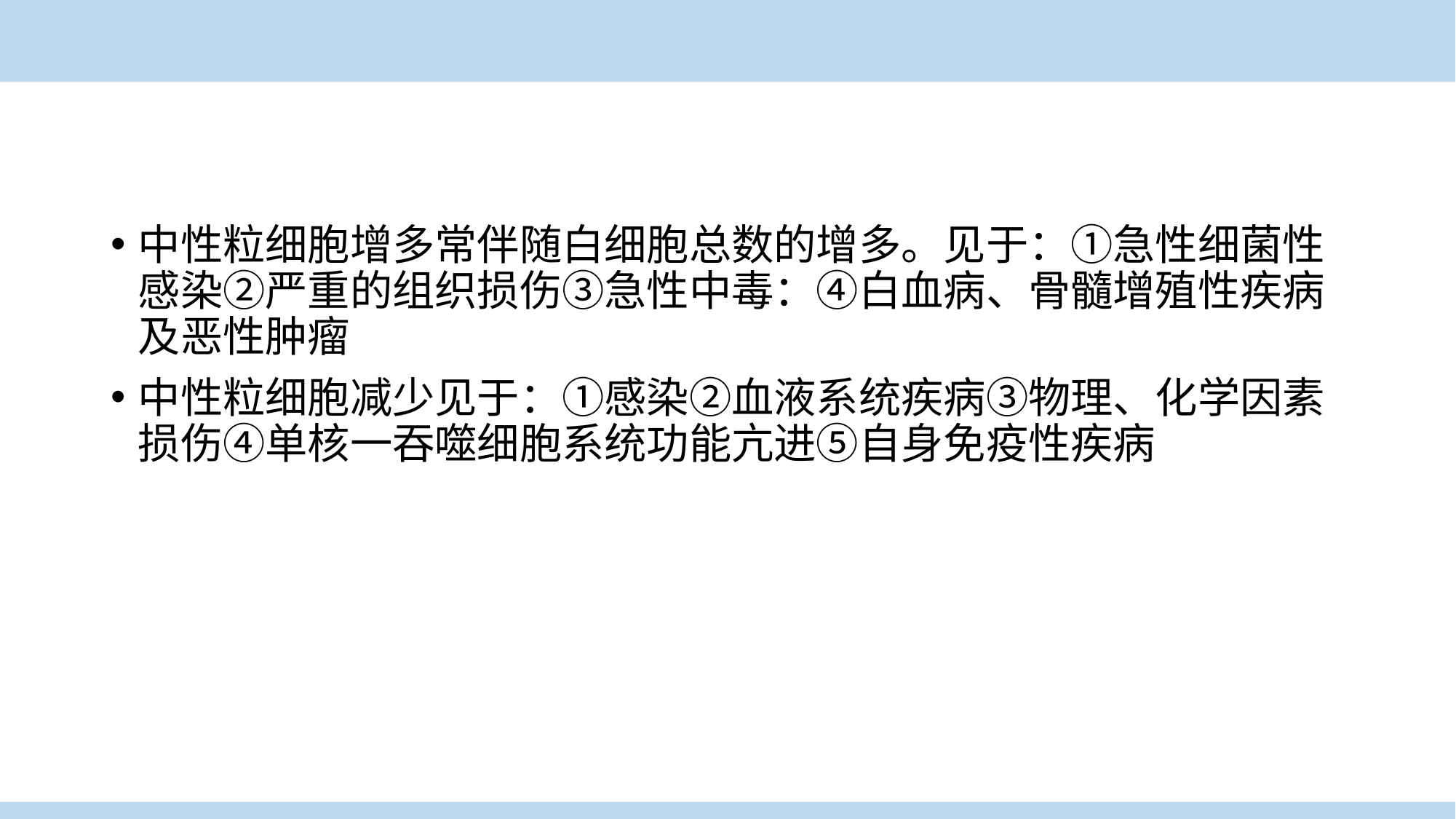

中性粒细胞增多常伴随白细胞总数的增多。见于：①急性细菌性感染②严重的组织损伤③急性中毒：④白血病、骨髓增殖性疾病及恶性肿瘤
中性粒细胞减少见于：①感染②血液系统疾病③物理、化学因素损伤④单核一吞噬细胞系统功能亢进⑤自身免疫性疾病